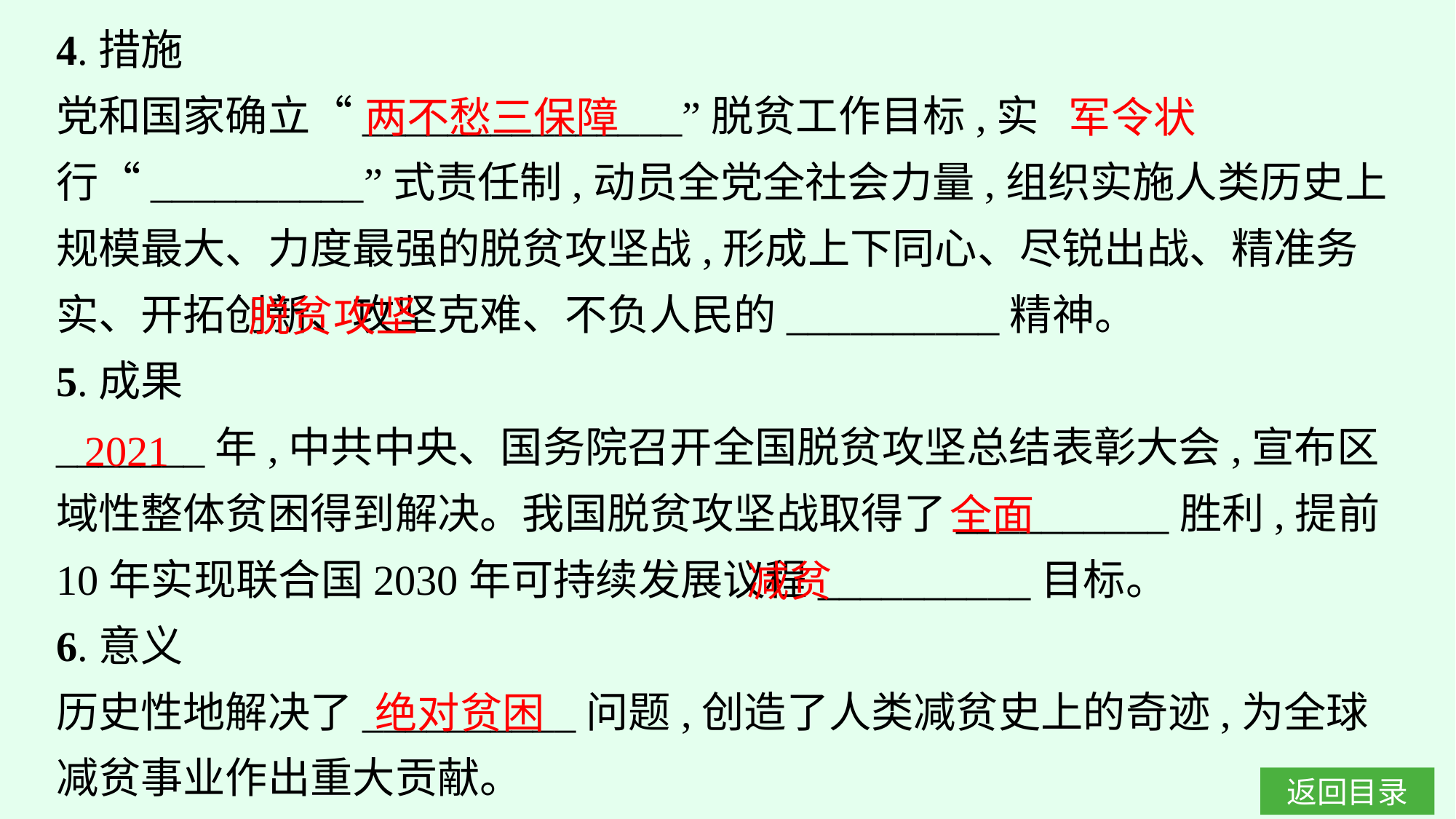

4.措施
党和国家确立“_______________”脱贫工作目标,实行“__________”式责任制,动员全党全社会力量,组织实施人类历史上规模最大、力度最强的脱贫攻坚战,形成上下同心、尽锐出战、精准务实、开拓创新、攻坚克难、不负人民的__________精神。
5.成果
_______年,中共中央、国务院召开全国脱贫攻坚总结表彰大会,宣布区域性整体贫困得到解决。我国脱贫攻坚战取得了__________胜利,提前10年实现联合国2030年可持续发展议程__________目标。
6.意义
历史性地解决了__________问题,创造了人类减贫史上的奇迹,为全球减贫事业作出重大贡献。
两不愁三保障
军令状
脱贫攻坚
2021
全面
减贫
绝对贫困